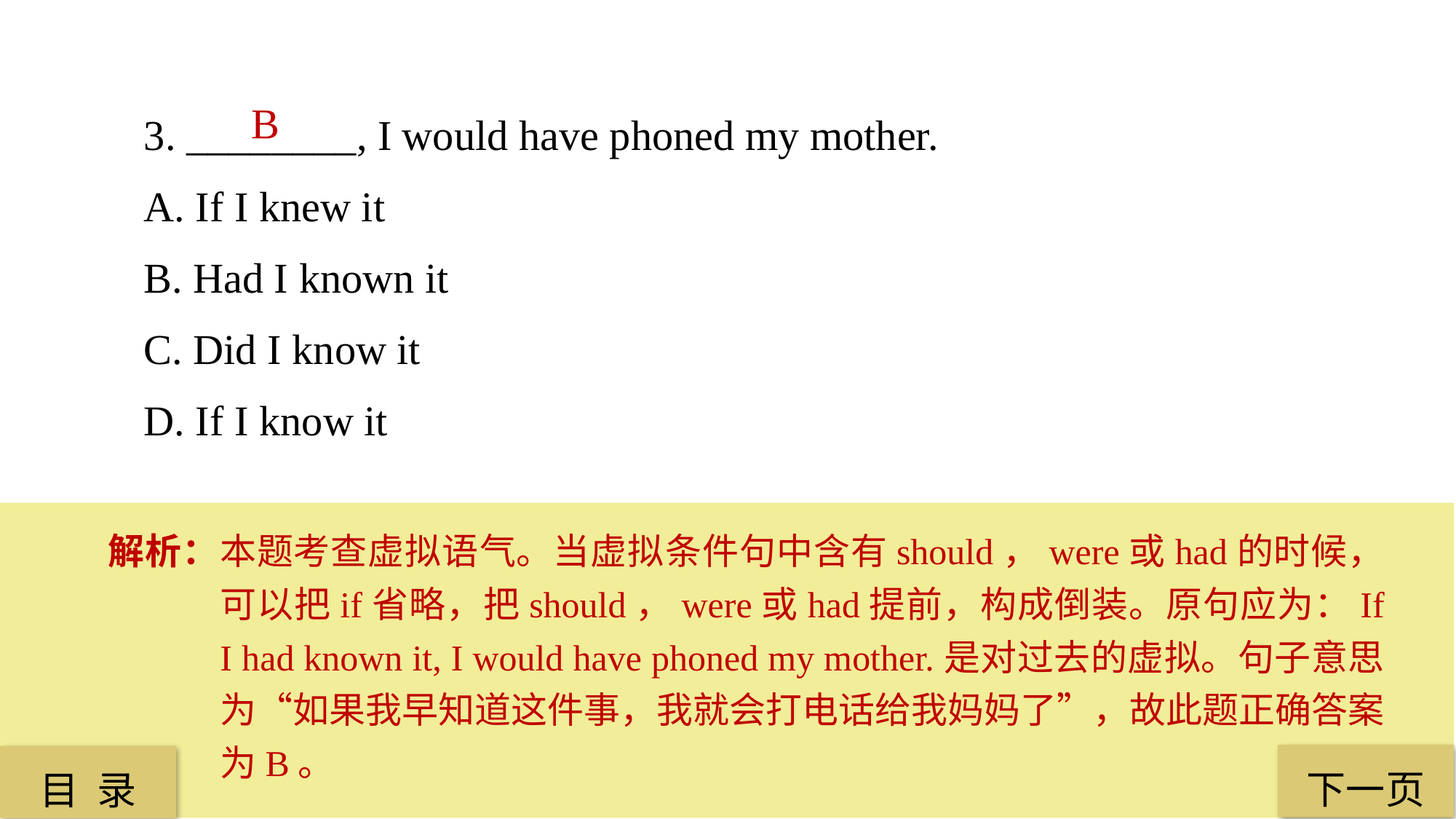

3. ________, I would have phoned my mother.
A. If I knew it
B. Had I known it
C. Did I know it
D. If I know it
B
解析：本题考查虚拟语气。当虚拟条件句中含有should，were或had的时候，可以把if省略，把should，were或had提前，构成倒装。原句应为：If I had known it, I would have phoned my mother.是对过去的虚拟。句子意思为“如果我早知道这件事，我就会打电话给我妈妈了”，故此题正确答案为B。